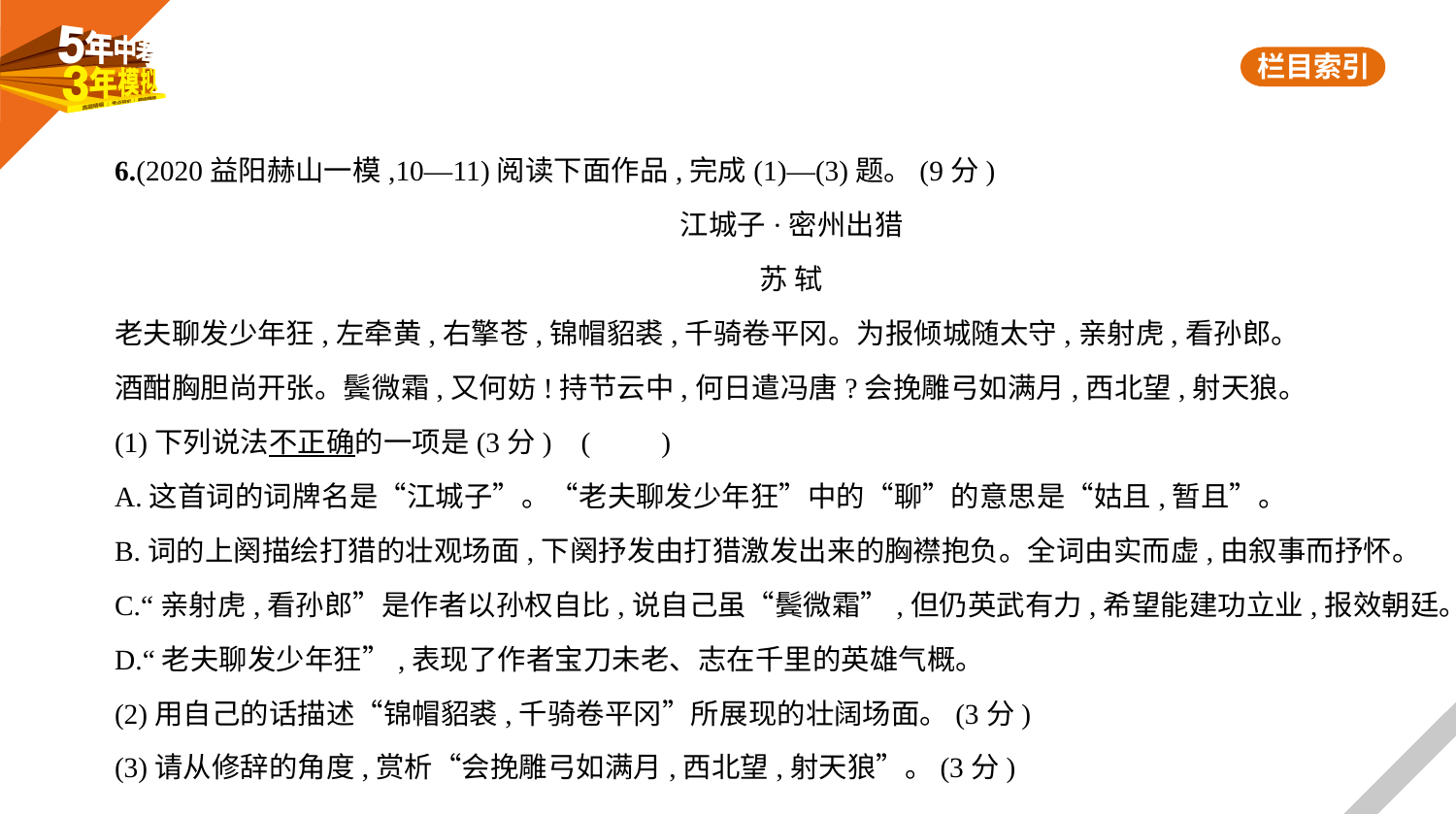

6.(2020益阳赫山一模,10—11)阅读下面作品,完成(1)—(3)题。(9分)
江城子·密州出猎
苏 轼
老夫聊发少年狂,左牵黄,右擎苍,锦帽貂裘,千骑卷平冈。为报倾城随太守,亲射虎,看孙郎。
酒酣胸胆尚开张。鬓微霜,又何妨!持节云中,何日遣冯唐?会挽雕弓如满月,西北望,射天狼。
(1)下列说法不正确的一项是(3分) (　　)
A.这首词的词牌名是“江城子”。“老夫聊发少年狂”中的“聊”的意思是“姑且,暂且”。
B.词的上阕描绘打猎的壮观场面,下阕抒发由打猎激发出来的胸襟抱负。全词由实而虚,由叙事而抒怀。
C.“亲射虎,看孙郎”是作者以孙权自比,说自己虽“鬓微霜”,但仍英武有力,希望能建功立业,报效朝廷。
D.“老夫聊发少年狂”,表现了作者宝刀未老、志在千里的英雄气概。
(2)用自己的话描述“锦帽貂裘,千骑卷平冈”所展现的壮阔场面。(3分)
(3)请从修辞的角度,赏析“会挽雕弓如满月,西北望,射天狼”。(3分)